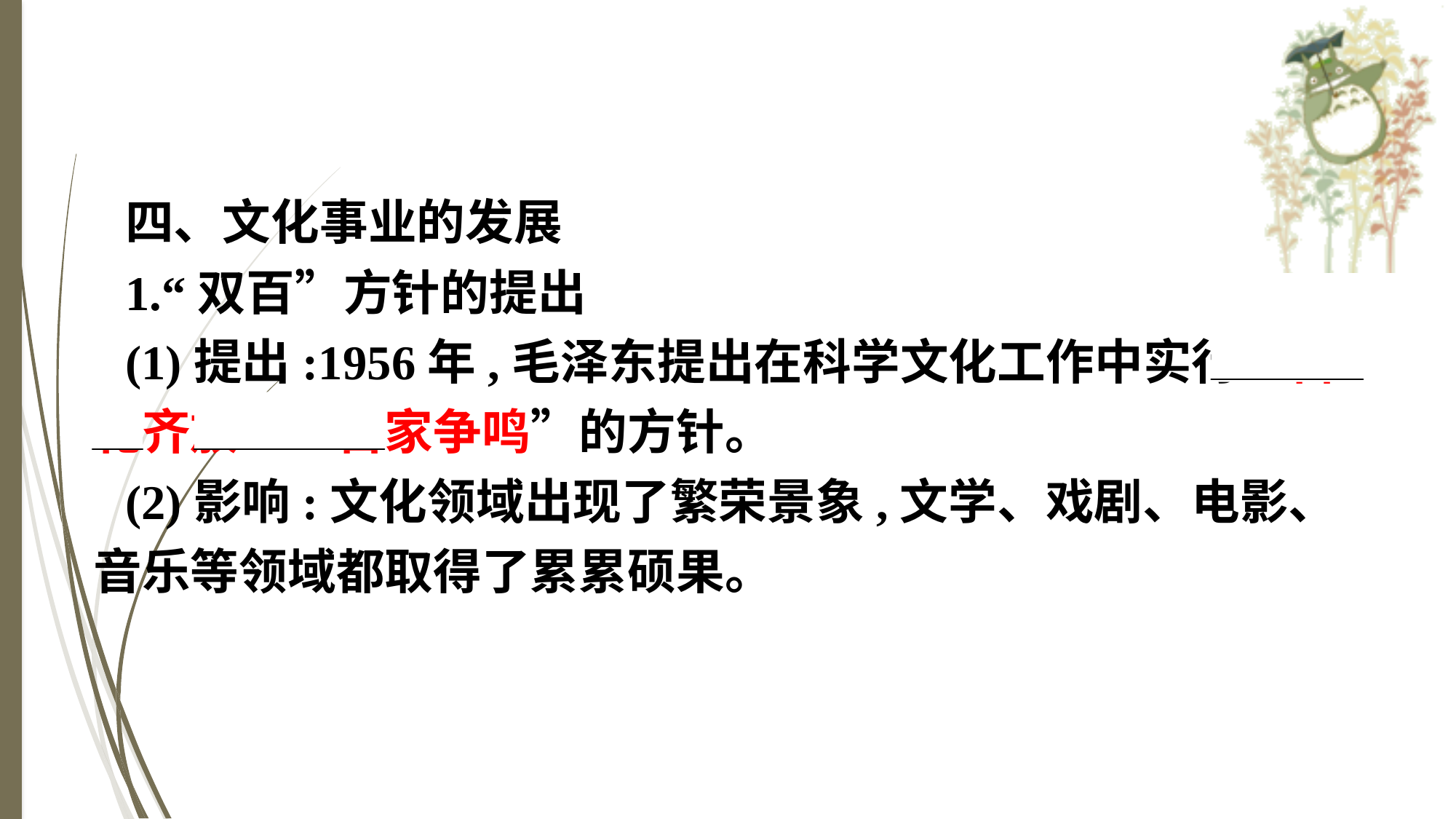

四、文化事业的发展
1.“双百”方针的提出
(1)提出:1956年,毛泽东提出在科学文化工作中实行“百花齐放”“百家争鸣”的方针。
(2)影响:文化领域出现了繁荣景象,文学、戏剧、电影、音乐等领域都取得了累累硕果。